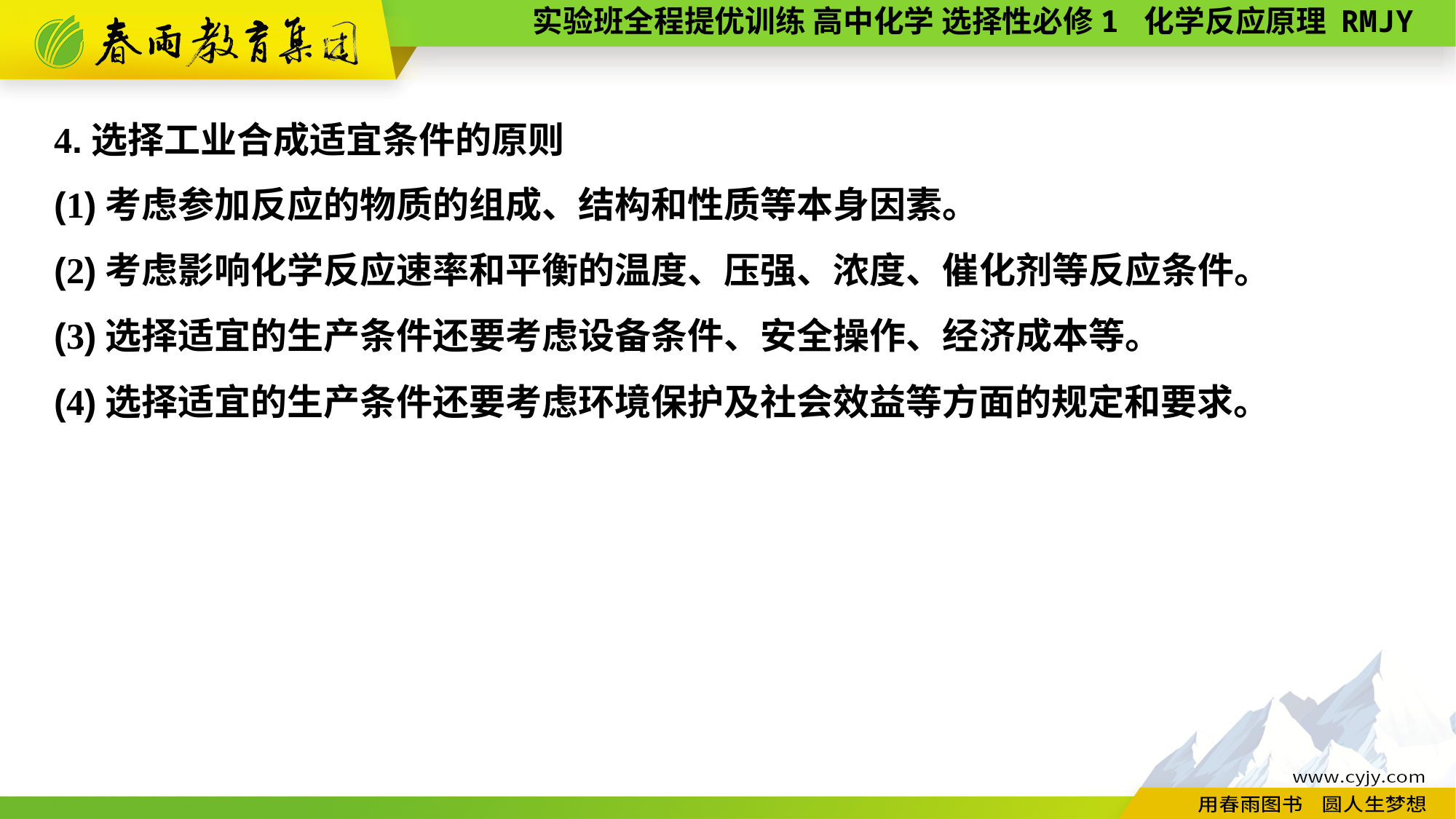

4.选择工业合成适宜条件的原则
(1)考虑参加反应的物质的组成、结构和性质等本身因素。
(2)考虑影响化学反应速率和平衡的温度、压强、浓度、催化剂等反应条件。
(3)选择适宜的生产条件还要考虑设备条件、安全操作、经济成本等。
(4)选择适宜的生产条件还要考虑环境保护及社会效益等方面的规定和要求。